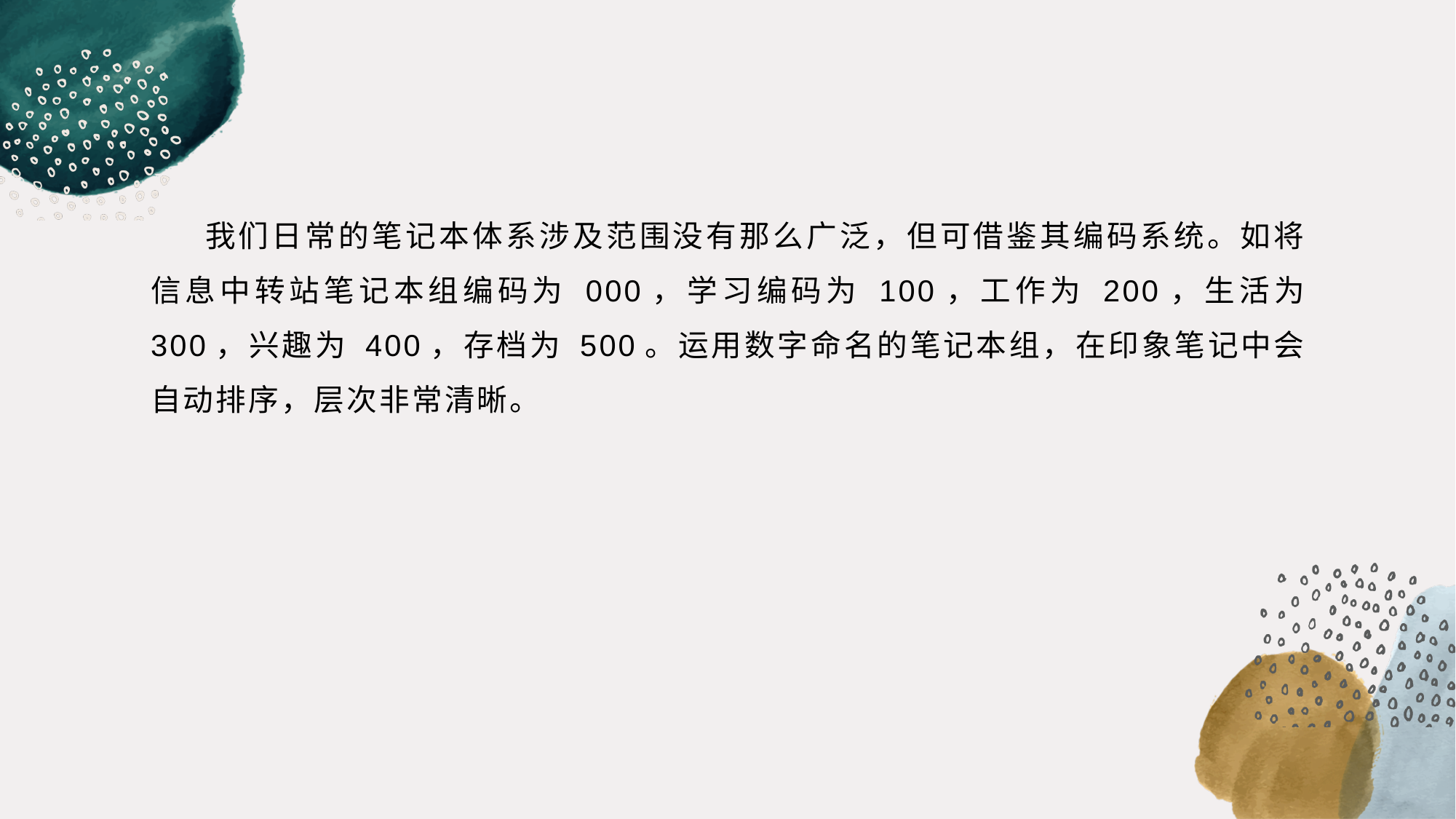

我们日常的笔记本体系涉及范围没有那么广泛，但可借鉴其编码系统。如将信息中转站笔记本组编码为 000，学习编码为 100，工作为 200，生活为 300，兴趣为 400，存档为 500。运用数字命名的笔记本组，在印象笔记中会自动排序，层次非常清晰。